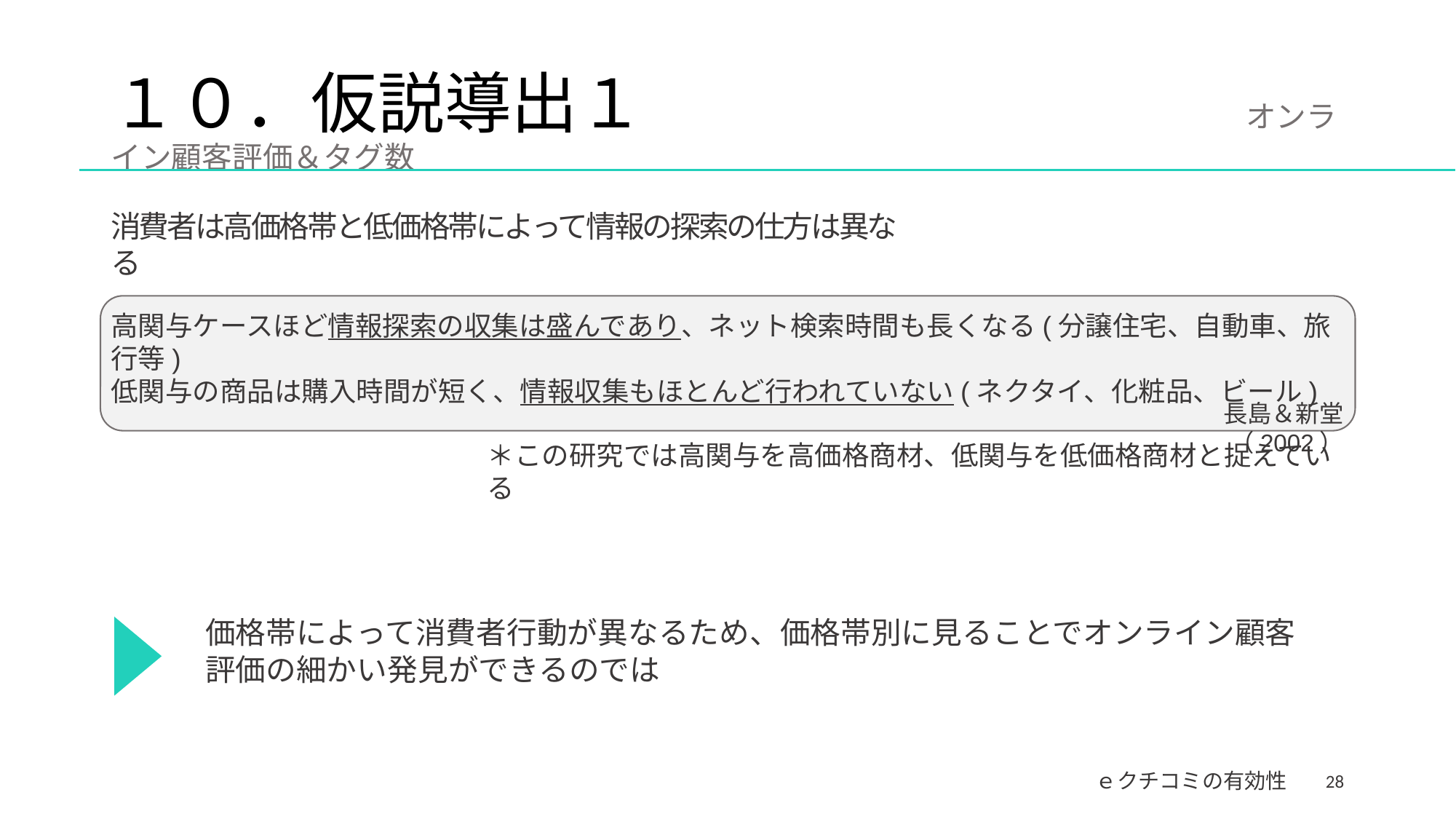

# １０．仮説導出１　　　　　　　　　オンライン顧客評価＆タグ数
消費者は高価格帯と低価格帯によって情報の探索の仕方は異なる

高関与ケースほど情報探索の収集は盛んであり、ネット検索時間も長くなる(分譲住宅、自動車、旅行等)
低関与の商品は購入時間が短く、情報収集もほとんど行われていない(ネクタイ、化粧品、ビール)
長島＆新堂（2002）
＊この研究では高関与を高価格商材、低関与を低価格商材と捉えている
価格帯によって消費者行動が異なるため、価格帯別に見ることでオンライン顧客評価の細かい発見ができるのでは

28
ｅクチコミの有効性